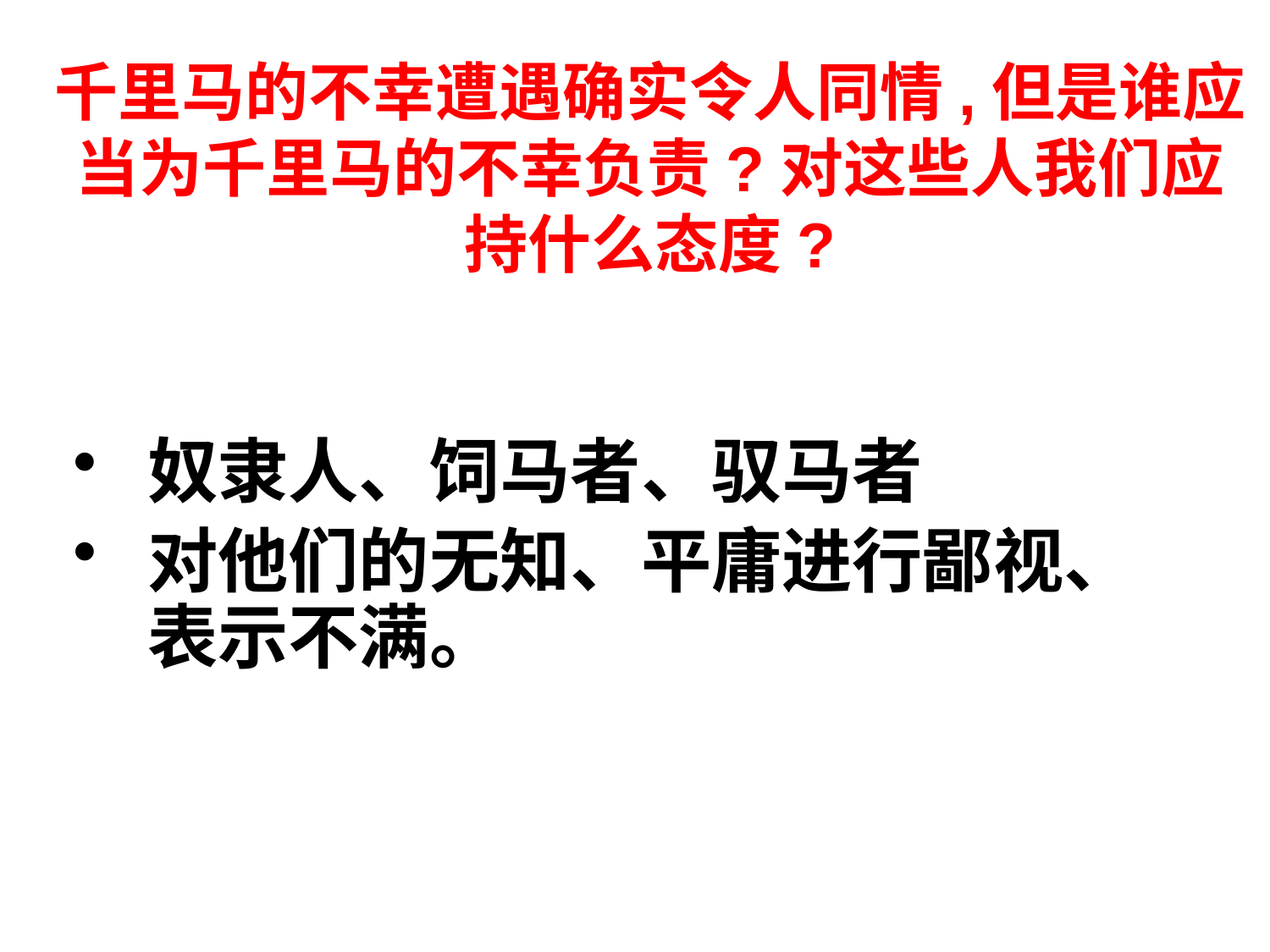

# 千里马的不幸遭遇确实令人同情,但是谁应当为千里马的不幸负责?对这些人我们应持什么态度?

奴隶人、饲马者、驭马者
对他们的无知、平庸进行鄙视、表示不满。